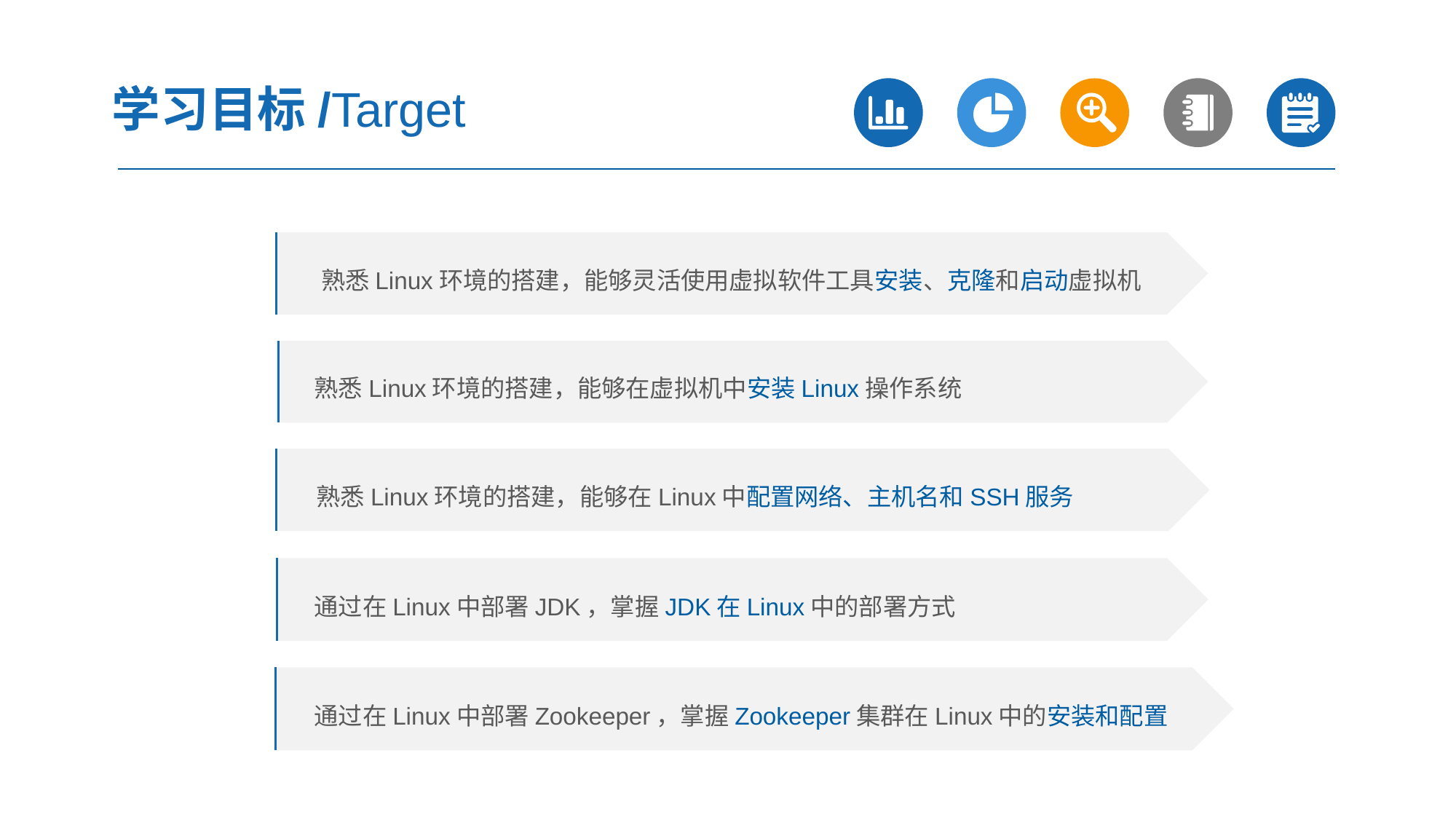

学习目标/Target

    熟悉Linux环境的搭建，能够灵活使用虚拟软件工具安装、克隆和启动虚拟机
   熟悉Linux环境的搭建，能够在虚拟机中安装Linux操作系统

   熟悉Linux环境的搭建，能够在Linux中配置网络、主机名和SSH服务
   通过在Linux中部署JDK，掌握JDK在Linux中的部署方式

   通过在Linux中部署Zookeeper，掌握Zookeeper集群在Linux中的安装和配置